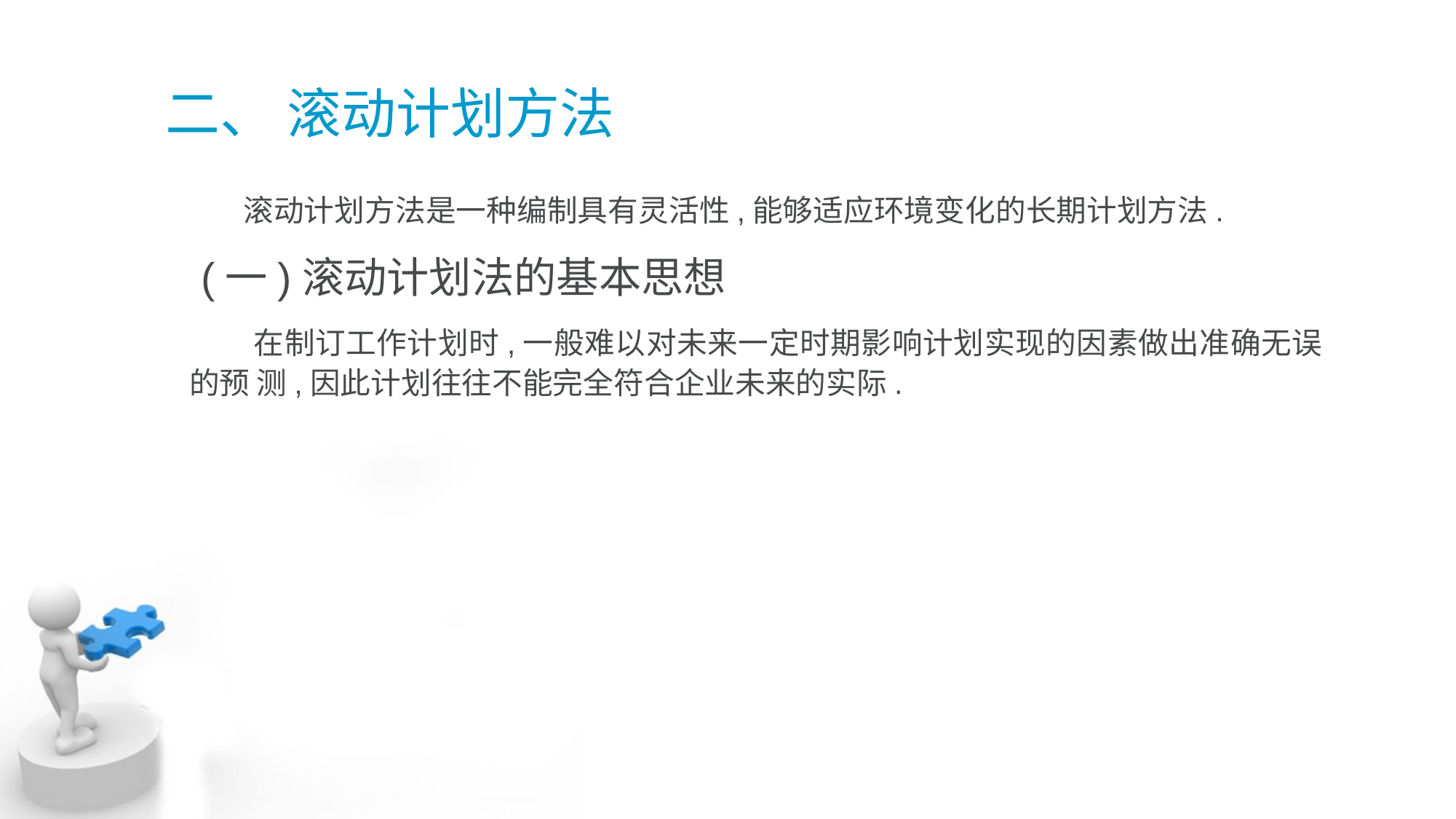

# 二、 滚动计划方法
       滚动计划方法是一种编制具有灵活性,能够适应环境变化的长期计划方法.
 (一)滚动计划法的基本思想
        在制订工作计划时,一般难以对未来一定时期影响计划实现的因素做出准确无误的预 测,因此计划往往不能完全符合企业未来的实际.